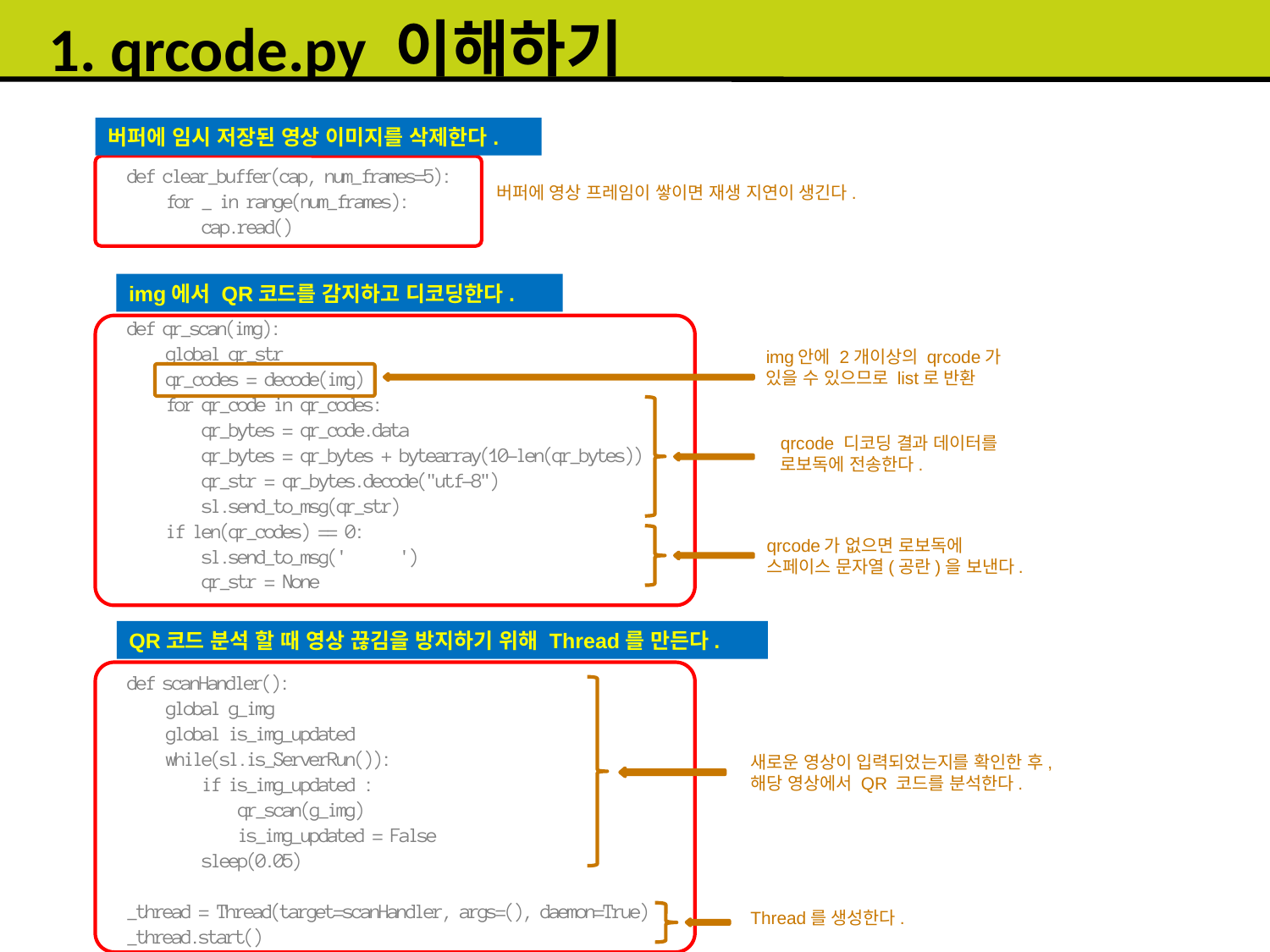

1. qrcode.py 이해하기
버퍼에 임시 저장된 영상 이미지를 삭제한다.

def clear_buffer(cap, num_frames=5):
    for _ in range(num_frames):
        cap.read()

def qr_scan(img):
    global qr_str
    qr_codes = decode(img)
    for qr_code in qr_codes:
        qr_bytes = qr_code.data
        qr_bytes = qr_bytes + bytearray(10-len(qr_bytes))
        qr_str = qr_bytes.decode("utf-8")
        sl.send_to_msg(qr_str)
    if len(qr_codes) == 0:
        sl.send_to_msg('      ')
        qr_str = None

def scanHandler():
    global g_img
    global is_img_updated
    while(sl.is_ServerRun()):
        if is_img_updated :
            qr_scan(g_img)
            is_img_updated = False
        sleep(0.05)

_thread = Thread(target=scanHandler, args=(), daemon=True)
_thread.start()
버퍼에 영상 프레임이 쌓이면 재생 지연이 생긴다.
img에서 QR코드를 감지하고 디코딩한다.

img안에 2개이상의 qrcode가
있을 수 있으므로 list로 반환

qrcode 디코딩 결과 데이터를
로보독에 전송한다.

qrcode가 없으면 로보독에
스페이스 문자열(공란)을 보낸다.

QR코드 분석 할 때 영상 끊김을 방지하기 위해 Thread를 만든다.

새로운 영상이 입력되었는지를 확인한 후,
해당 영상에서 QR 코드를 분석한다.

Thread를 생성한다.